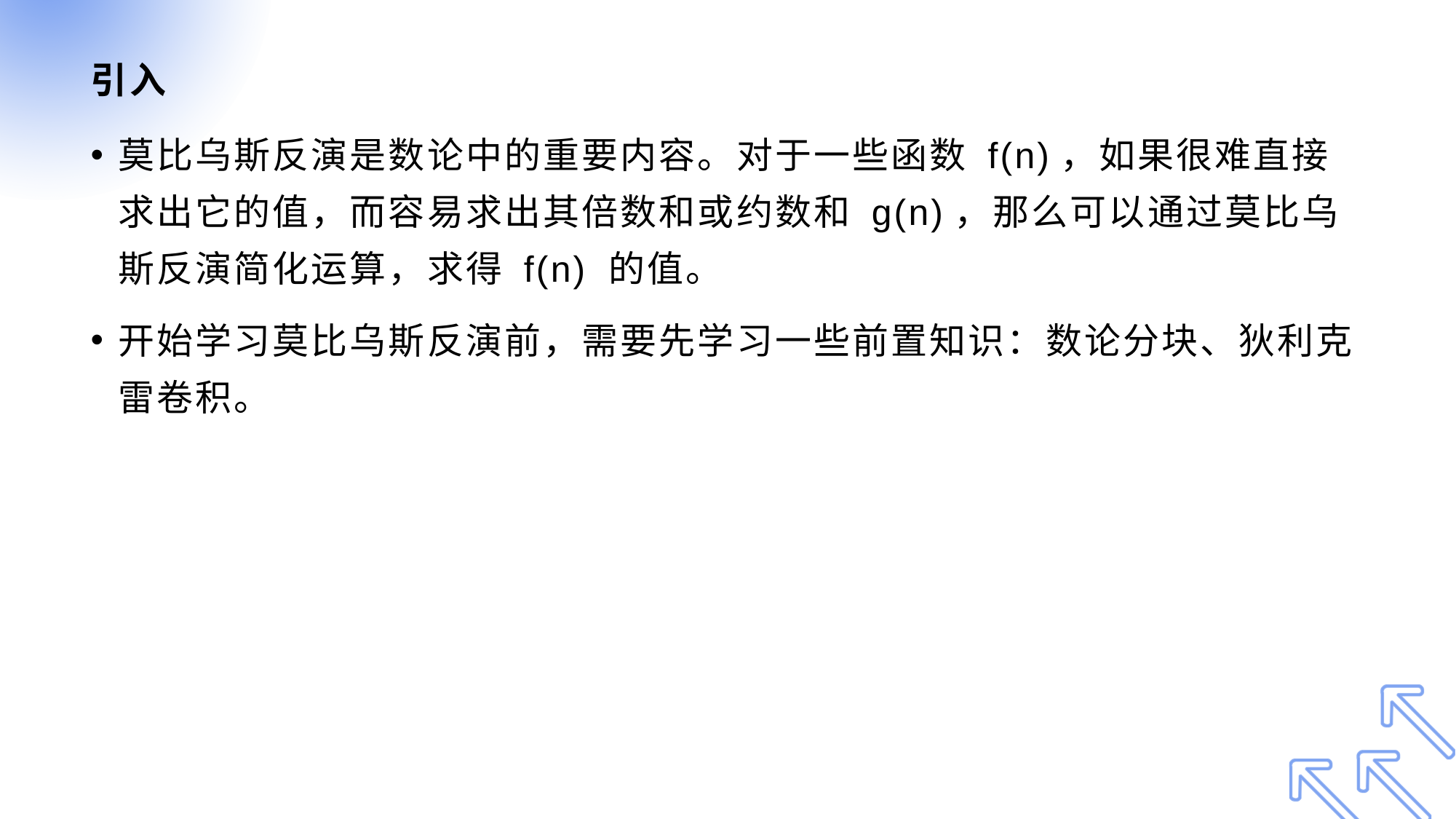

# 引入
莫比乌斯反演是数论中的重要内容。对于一些函数 f(n)，如果很难直接求出它的值，而容易求出其倍数和或约数和 g(n)，那么可以通过莫比乌斯反演简化运算，求得 f(n) 的值。
开始学习莫比乌斯反演前，需要先学习一些前置知识：数论分块、狄利克雷卷积。